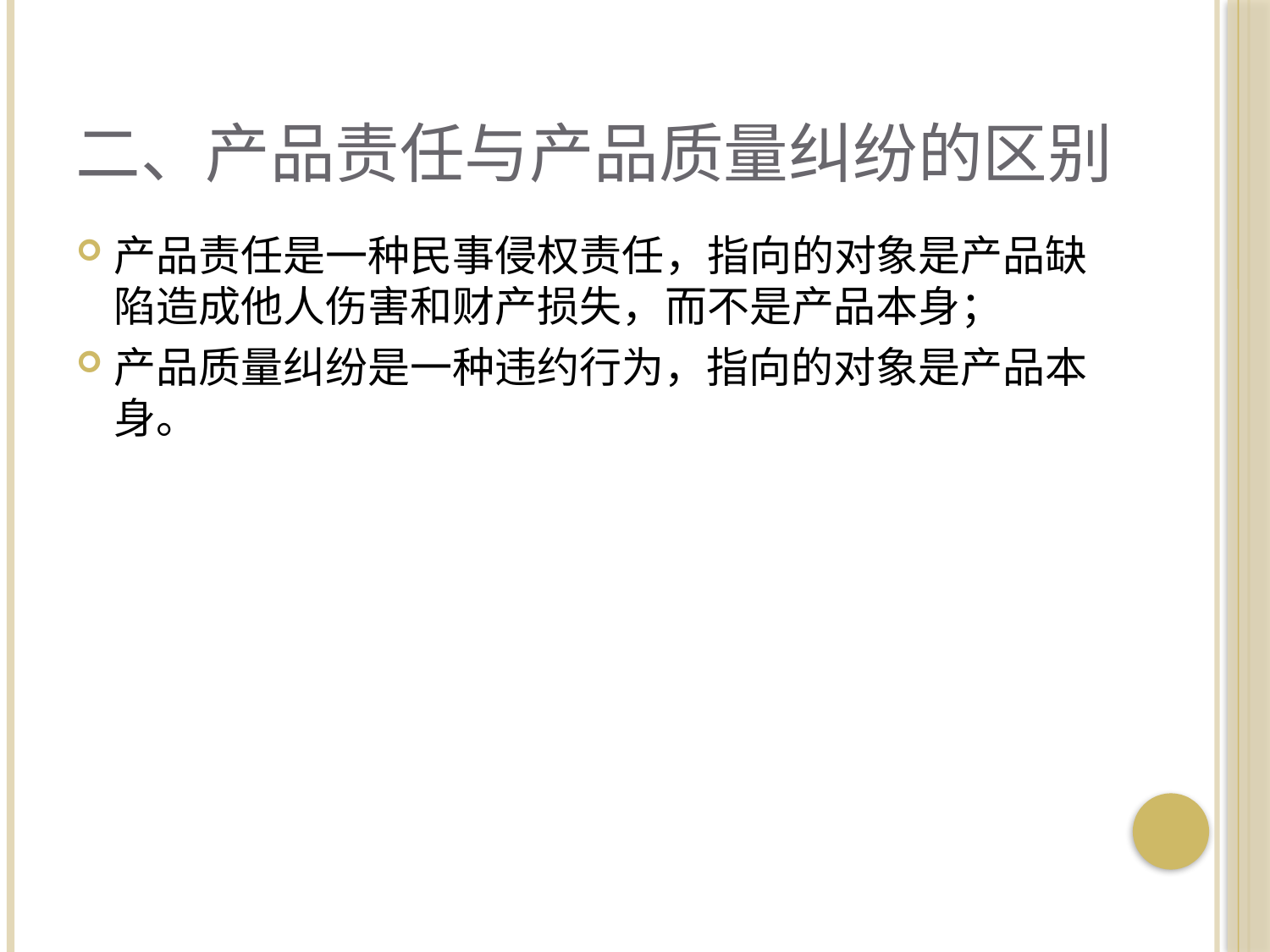

# 二、产品责任与产品质量纠纷的区别
产品责任是一种民事侵权责任，指向的对象是产品缺陷造成他人伤害和财产损失，而不是产品本身；
产品质量纠纷是一种违约行为，指向的对象是产品本身。